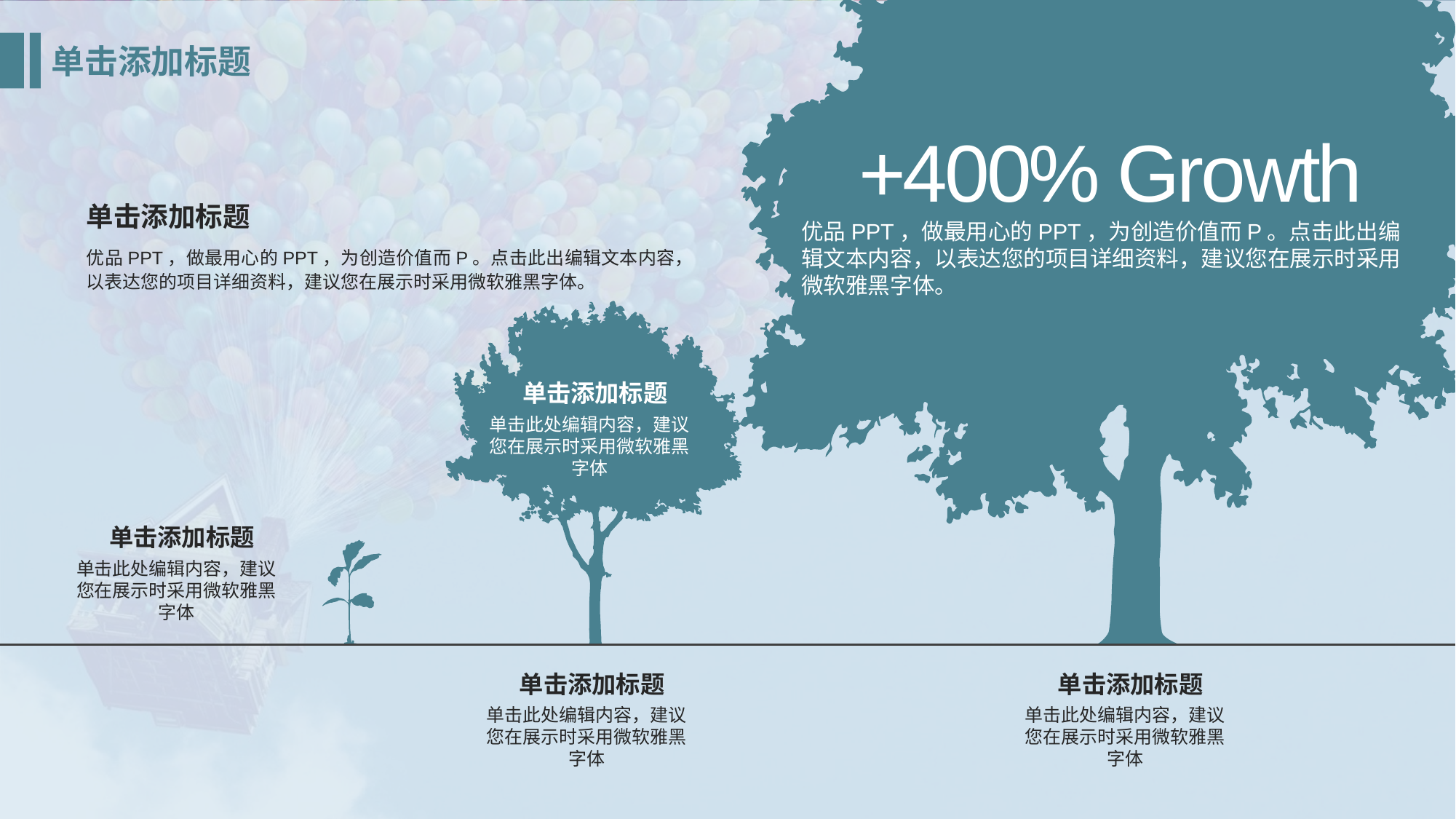

单击添加标题
+400% Growth
优品PPT，做最用心的PPT，为创造价值而P。点击此出编辑文本内容，以表达您的项目详细资料，建议您在展示时采用微软雅黑字体。
单击添加标题
优品PPT，做最用心的PPT，为创造价值而P。点击此出编辑文本内容，以表达您的项目详细资料，建议您在展示时采用微软雅黑字体。

单击添加标题
单击此处编辑内容，建议您在展示时采用微软雅黑字体
单击添加标题

单击此处编辑内容，建议您在展示时采用微软雅黑字体
单击添加标题
单击添加标题
单击此处编辑内容，建议您在展示时采用微软雅黑字体
单击此处编辑内容，建议您在展示时采用微软雅黑字体